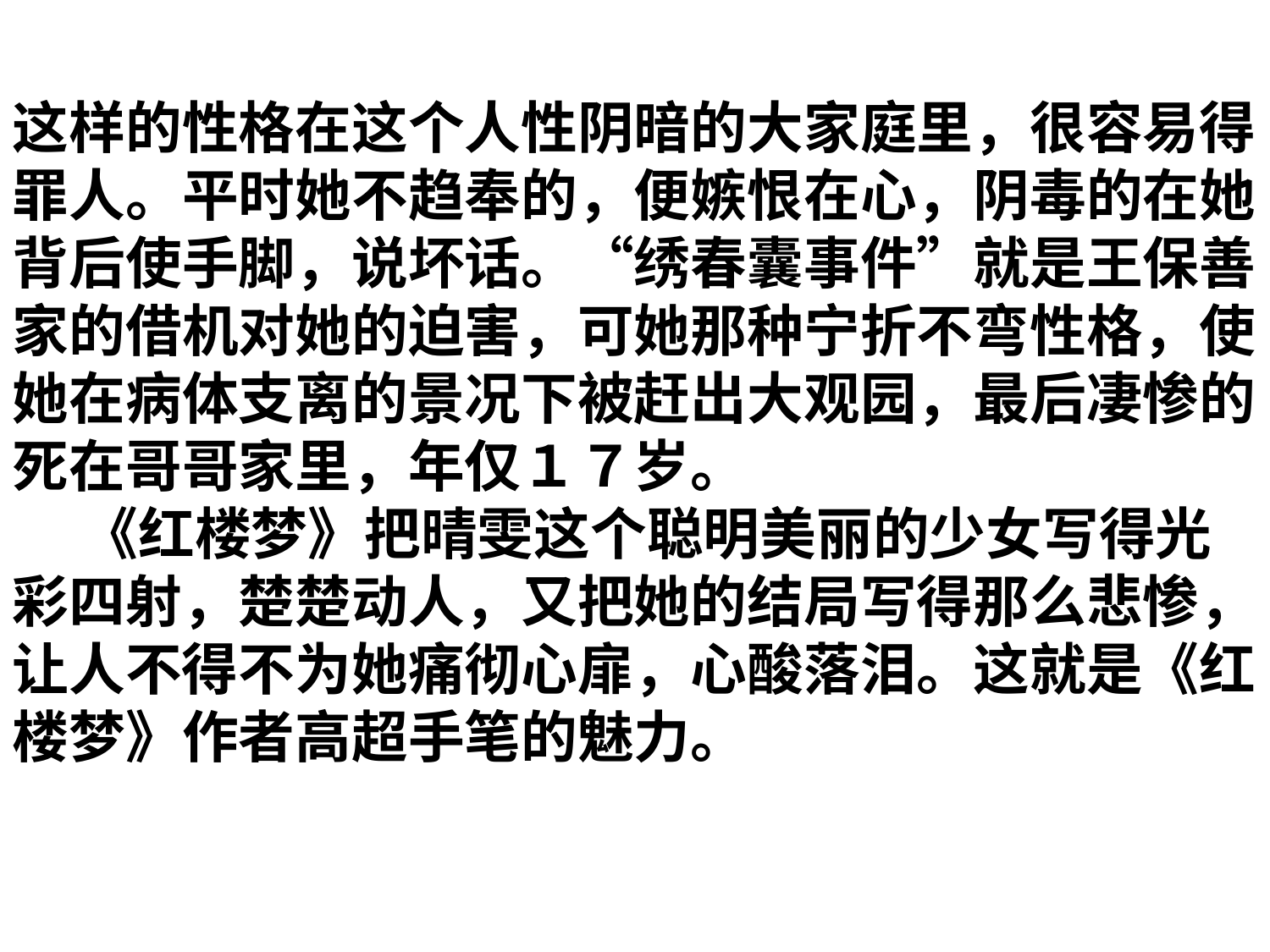

这样的性格在这个人性阴暗的大家庭里，很容易得罪人。平时她不趋奉的，便嫉恨在心，阴毒的在她背后使手脚，说坏话。“绣春囊事件”就是王保善家的借机对她的迫害，可她那种宁折不弯性格，使她在病体支离的景况下被赶出大观园，最后凄惨的死在哥哥家里，年仅１７岁。
　 《红楼梦》把晴雯这个聪明美丽的少女写得光彩四射，楚楚动人，又把她的结局写得那么悲惨，让人不得不为她痛彻心扉，心酸落泪。这就是《红楼梦》作者高超手笔的魅力。